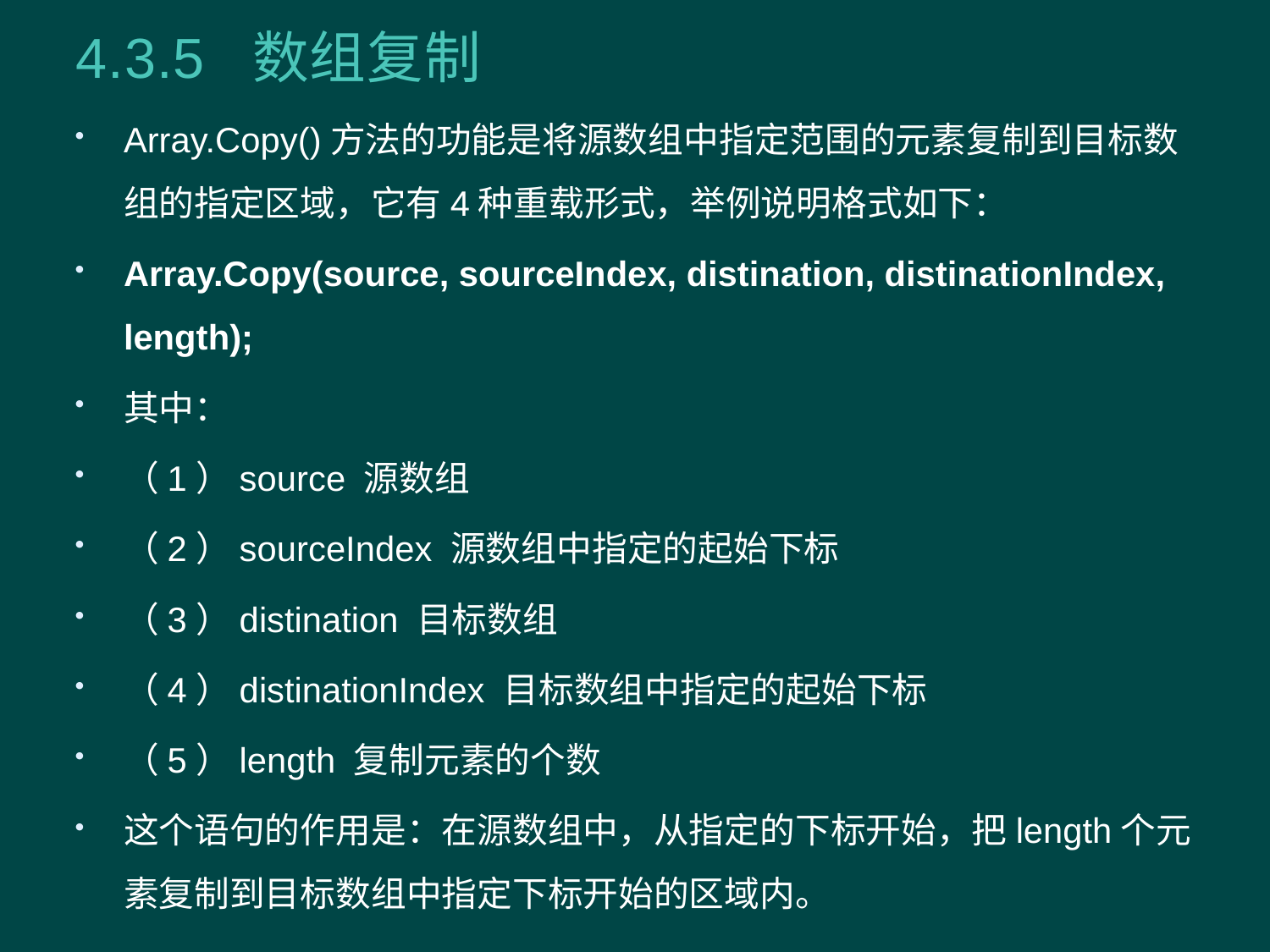

# 4.3.5  数组复制
Array.Copy()方法的功能是将源数组中指定范围的元素复制到目标数组的指定区域，它有4种重载形式，举例说明格式如下：
Array.Copy(source, sourceIndex, distination, distinationIndex, length);
其中：
（1）source 源数组
（2）sourceIndex 源数组中指定的起始下标
（3）distination 目标数组
（4）distinationIndex 目标数组中指定的起始下标
（5）length 复制元素的个数
这个语句的作用是：在源数组中，从指定的下标开始，把length个元素复制到目标数组中指定下标开始的区域内。